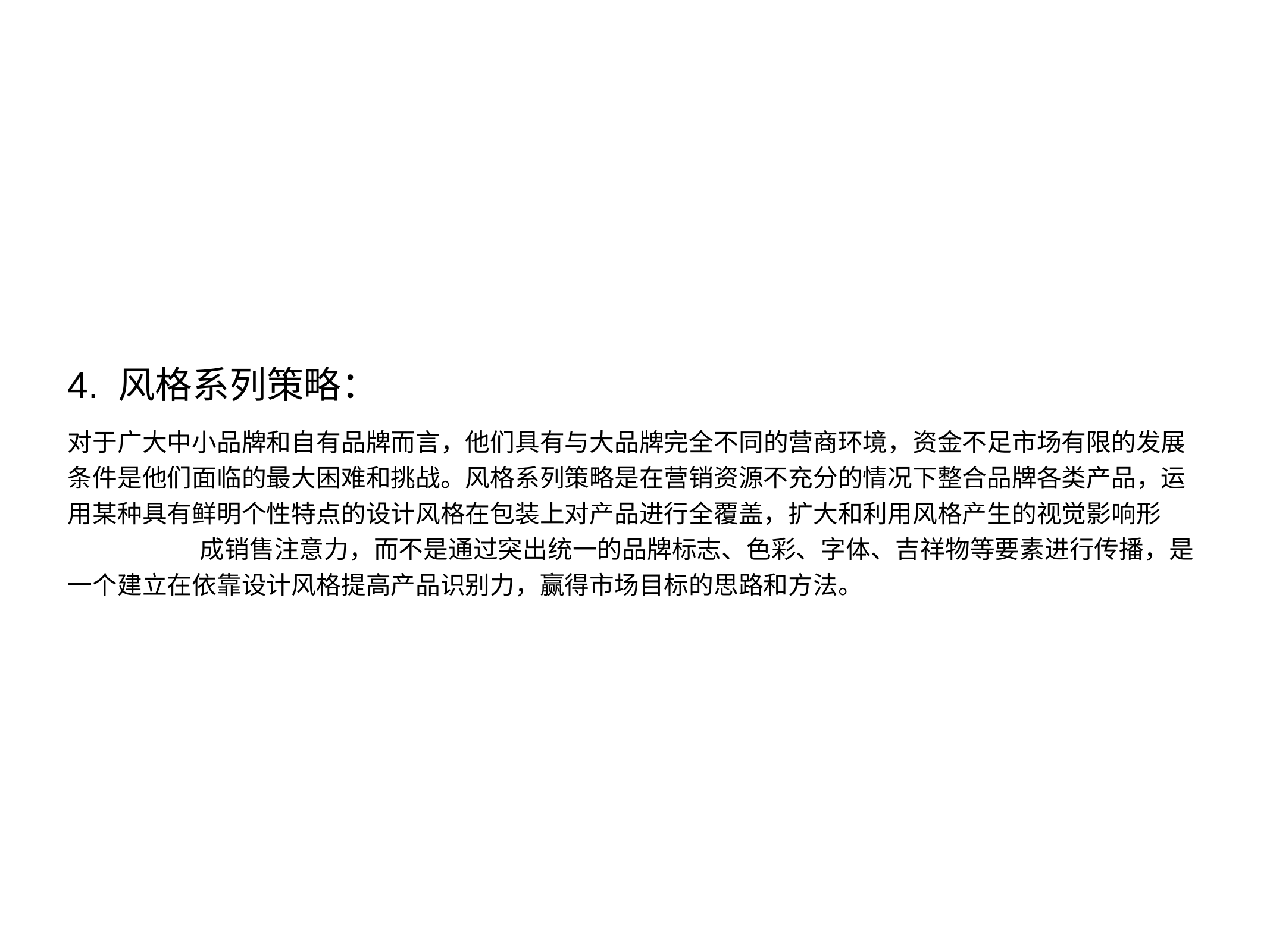

4. 风格系列策略：
对于广大中小品牌和自有品牌而言，他们具有与大品牌完全不同的营商环境，资金不足市场有限的发展条件是他们面临的最大困难和挑战。风格系列策略是在营销资源不充分的情况下整合品牌各类产品，运用某种具有鲜明个性特点的设计风格在包装上对产品进行全覆盖，扩大和利用风格产生的视觉影响形                                成销售注意力，而不是通过突出统一的品牌标志、色彩、字体、吉祥物等要素进行传播，是一个建立在依靠设计风格提高产品识别力，赢得市场目标的思路和方法。